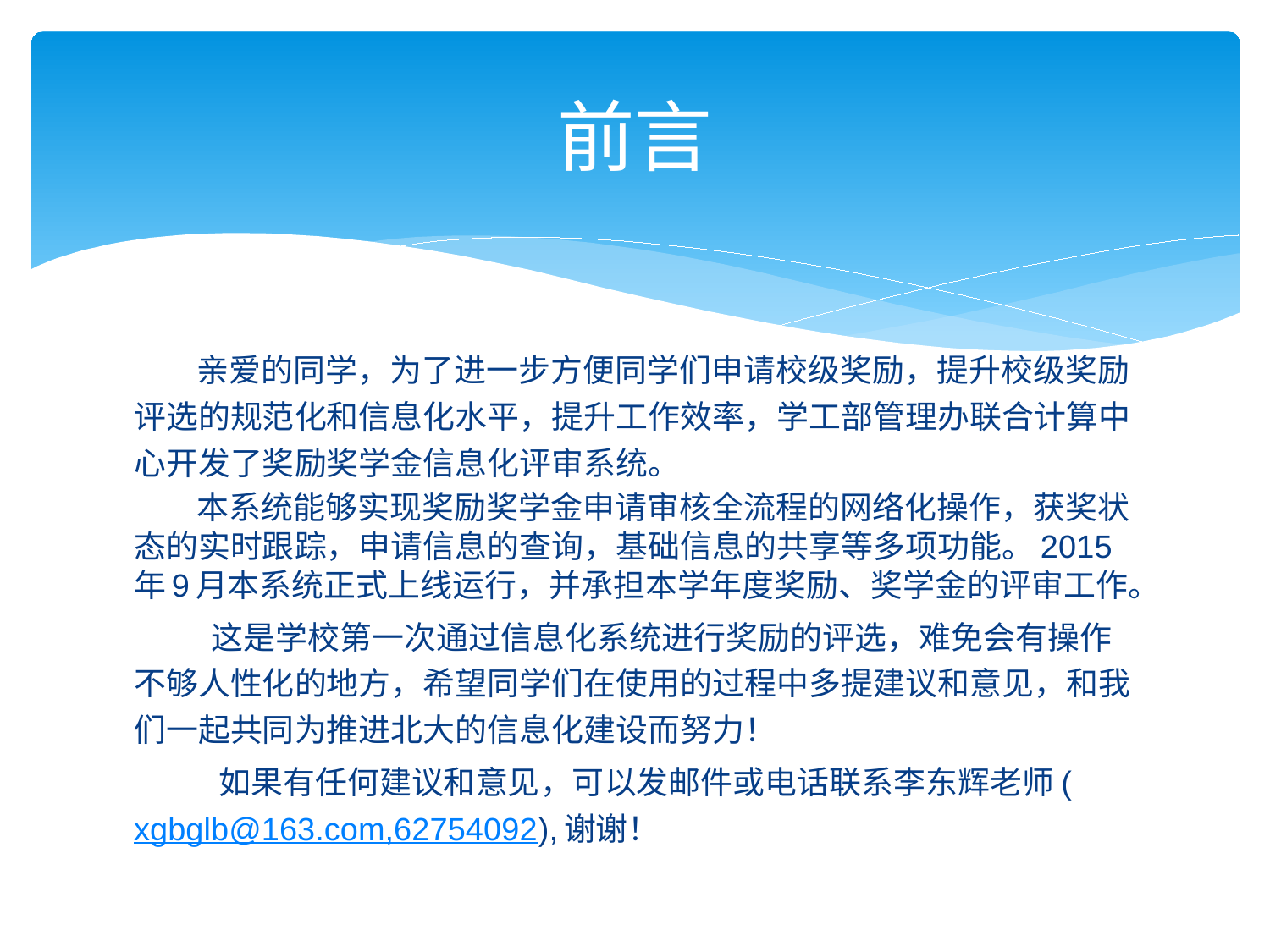

# 前言
        亲爱的同学，为了进一步方便同学们申请校级奖励，提升校级奖励评选的规范化和信息化水平，提升工作效率，学工部管理办联合计算中心开发了奖励奖学金信息化评审系统。
        本系统能够实现奖励奖学金申请审核全流程的网络化操作，获奖状态的实时跟踪，申请信息的查询，基础信息的共享等多项功能。2015年9月本系统正式上线运行，并承担本学年度奖励、奖学金的评审工作。
          这是学校第一次通过信息化系统进行奖励的评选，难免会有操作不够人性化的地方，希望同学们在使用的过程中多提建议和意见，和我们一起共同为推进北大的信息化建设而努力！
           如果有任何建议和意见，可以发邮件或电话联系李东辉老师(xgbglb@163.com,62754092),谢谢！